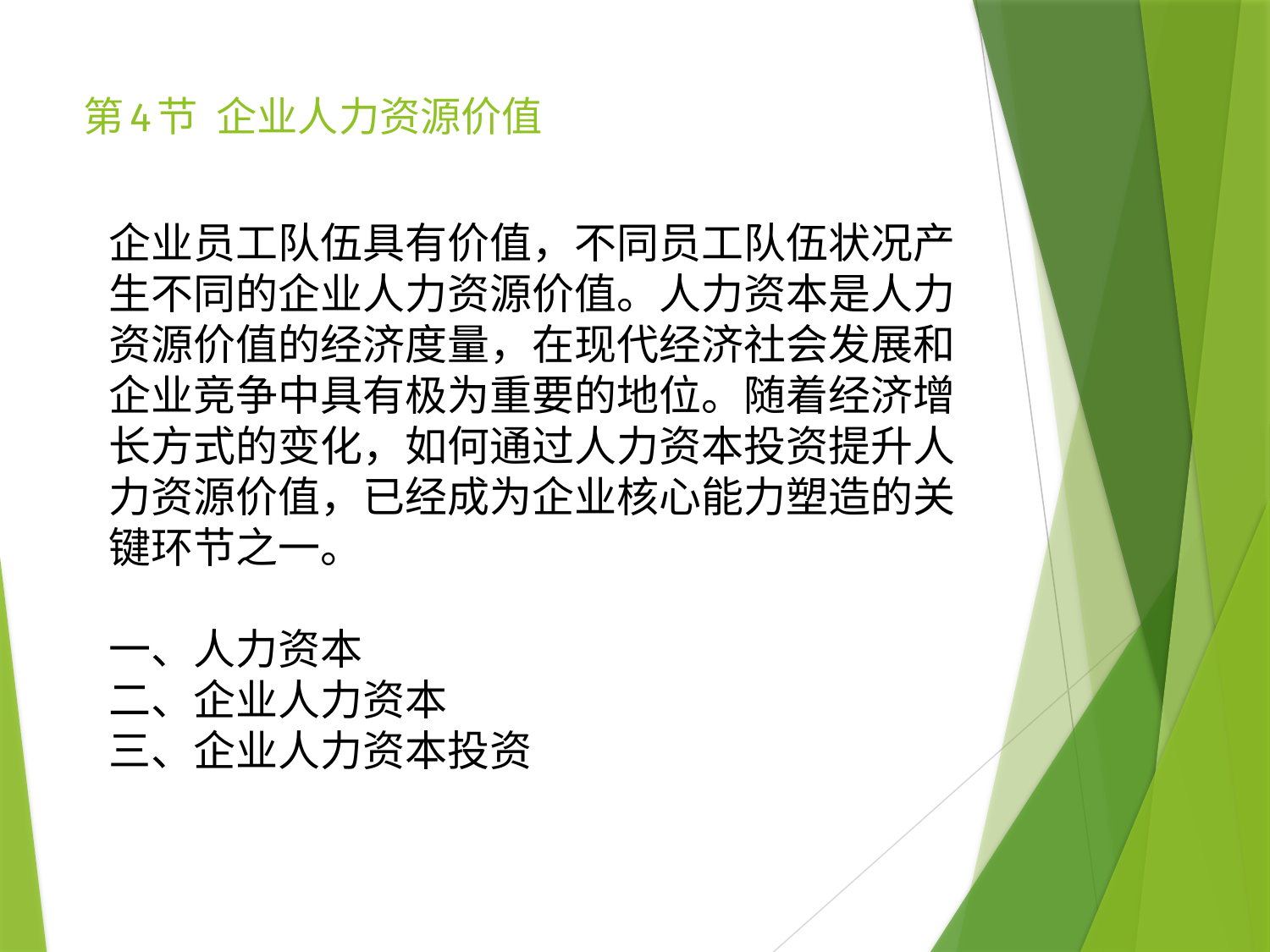

# 第4节  企业人力资源价值
企业员工队伍具有价值，不同员工队伍状况产生不同的企业人力资源价值。人力资本是人力资源价值的经济度量，在现代经济社会发展和企业竞争中具有极为重要的地位。随着经济增长方式的变化，如何通过人力资本投资提升人力资源价值，已经成为企业核心能力塑造的关键环节之一。

一、人力资本
二、企业人力资本
三、企业人力资本投资